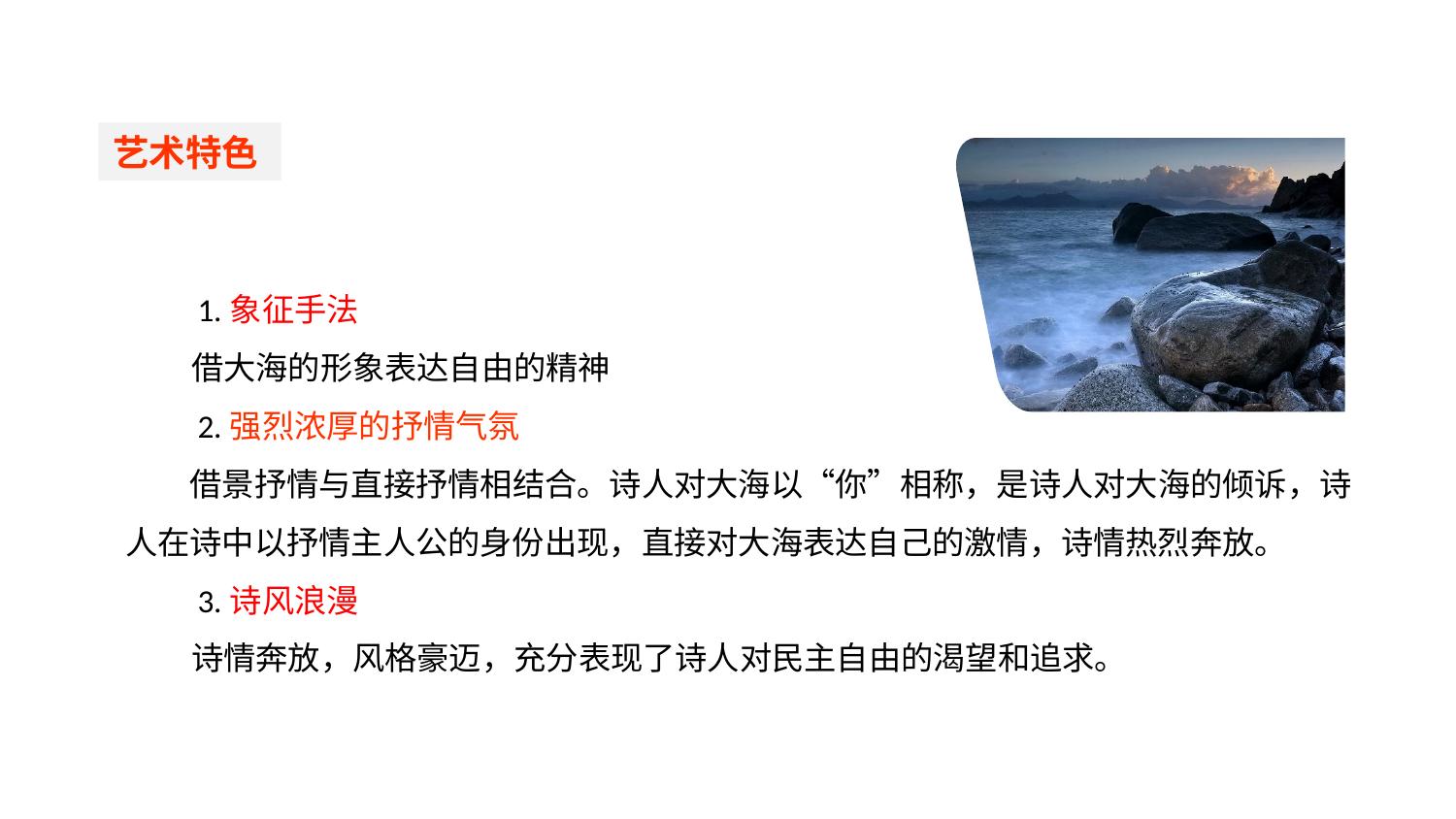

艺术特色
艺术特色

　　1.象征手法
        借大海的形象表达自由的精神
　　2.强烈浓厚的抒情气氛
　　借景抒情与直接抒情相结合。诗人对大海以“你”相称，是诗人对大海的倾诉，诗人在诗中以抒情主人公的身份出现，直接对大海表达自己的激情，诗情热烈奔放。
　　3.诗风浪漫
        诗情奔放，风格豪迈，充分表现了诗人对民主自由的渴望和追求。